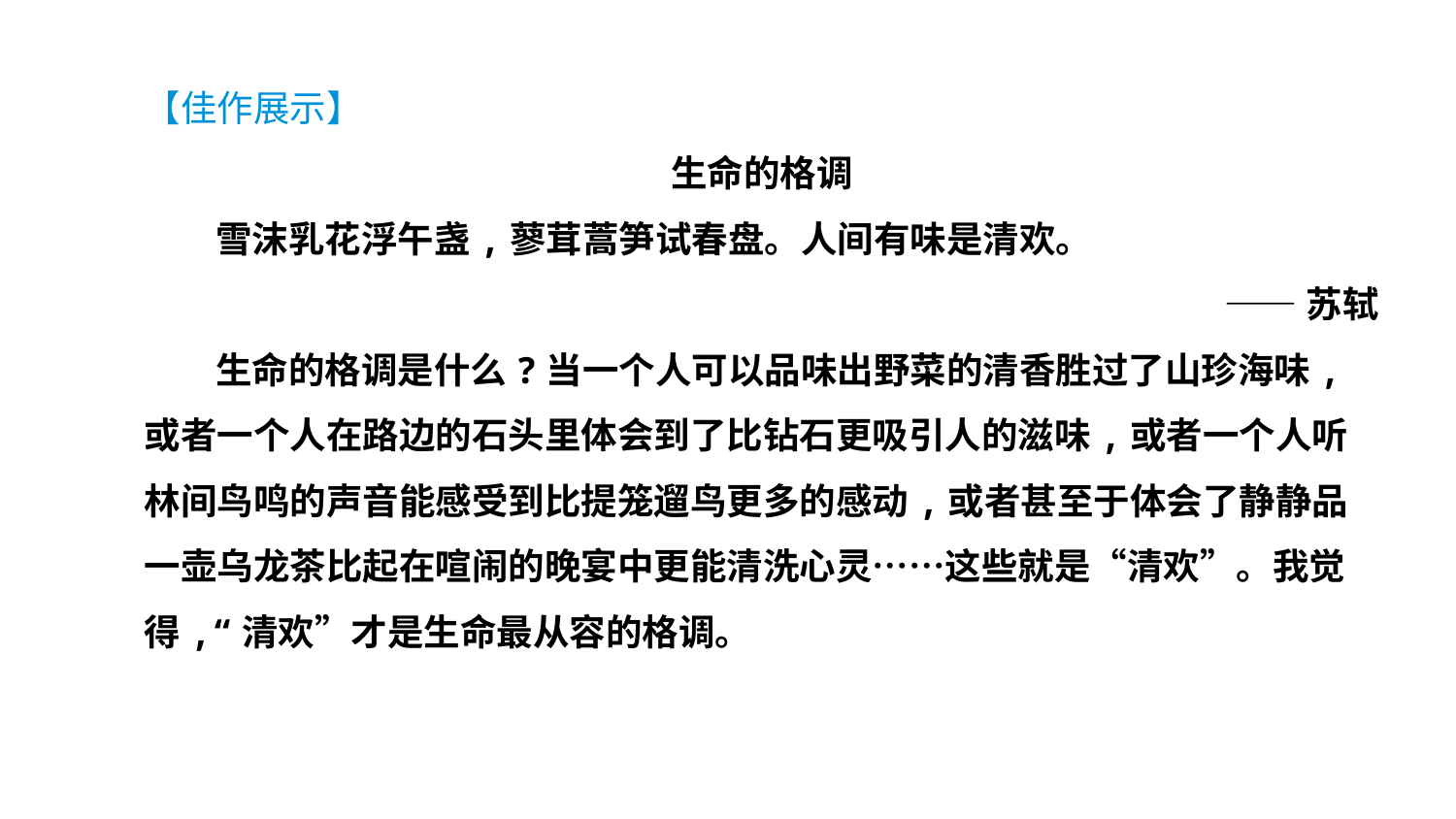

【佳作展示】
生命的格调
雪沫乳花浮午盏,蓼茸蒿笋试春盘。人间有味是清欢。
——苏轼
生命的格调是什么?当一个人可以品味出野菜的清香胜过了山珍海味,或者一个人在路边的石头里体会到了比钻石更吸引人的滋味,或者一个人听林间鸟鸣的声音能感受到比提笼遛鸟更多的感动,或者甚至于体会了静静品一壶乌龙茶比起在喧闹的晚宴中更能清洗心灵……这些就是“清欢”。我觉得,“清欢”才是生命最从容的格调。